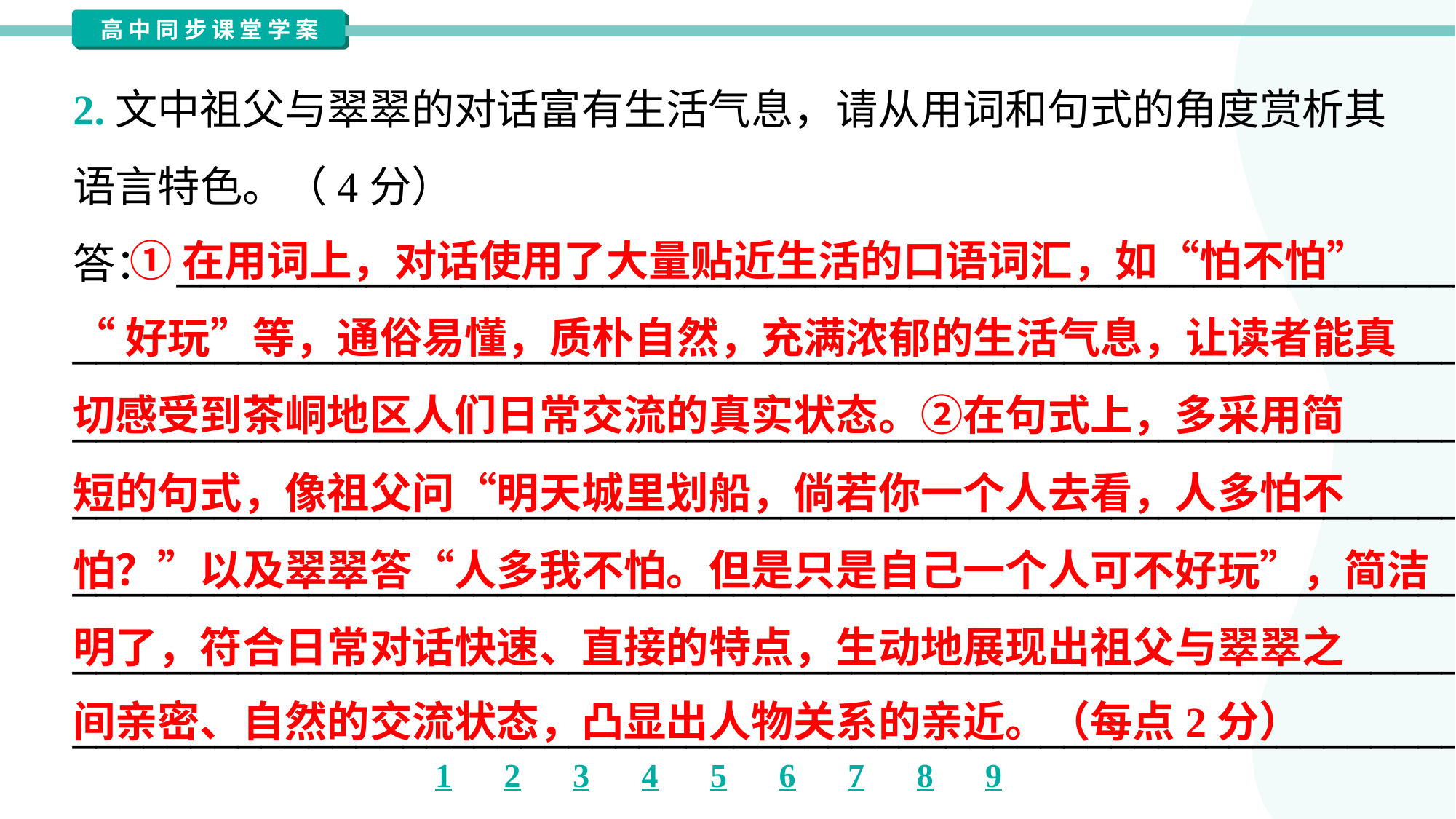

2.文中祖父与翠翠的对话富有生活气息，请从用词和句式的角度赏析其
语言特色。（4分）
答： ________________________________________________________
_____________________________________________________________
_____________________________________________________________
_____________________________________________________________
_____________________________________________________________
_____________________________________________________________
_____________________________________________________________
      ①在用词上，对话使用了大量贴近生活的口语词汇，如“怕不怕”
“好玩”等，通俗易懂，质朴自然，充满浓郁的生活气息，让读者能真
切感受到茶峒地区人们日常交流的真实状态。②在句式上，多采用简
短的句式，像祖父问“明天城里划船，倘若你一个人去看，人多怕不
怕？”以及翠翠答“人多我不怕。但是只是自己一个人可不好玩”，简洁
明了，符合日常对话快速、直接的特点，生动地展现出祖父与翠翠之
间亲密、自然的交流状态，凸显出人物关系的亲近。（每点2分）